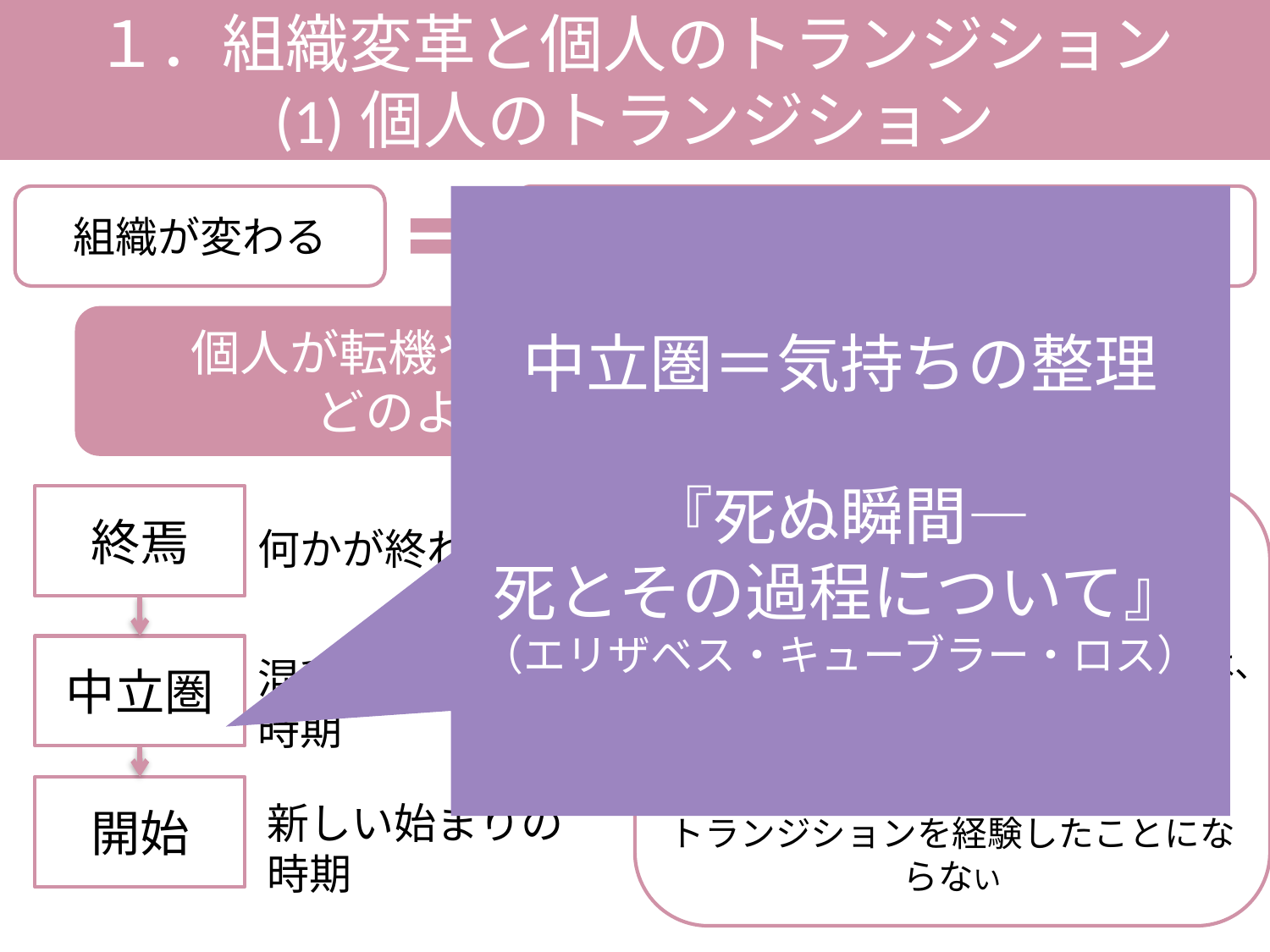

１．組織変革と個人のトランジション
(1)個人のトランジション
組織が変わる
中立圏＝気持ちの整理

『死ぬ瞬間―
死とその過程について』
（エリザベス・キューブラー・ロス）
組織の中の個人の発想や
行動パターンが変わる

個人が転機や節目（トランジション）を
どのように乗り切っていくか
終焉
新しく突入する世界に
気持ちを向けるための積極的段階。

次の段階を歩み続けるエネルギーは、
中立圏を通らないと充填されない。

中立圏の重要性に気付かなければ、
トランジションを経験したことにならない
何かが終わる時期
中立圏
混乱や苦悩の時期
開始
新しい始まりの時期